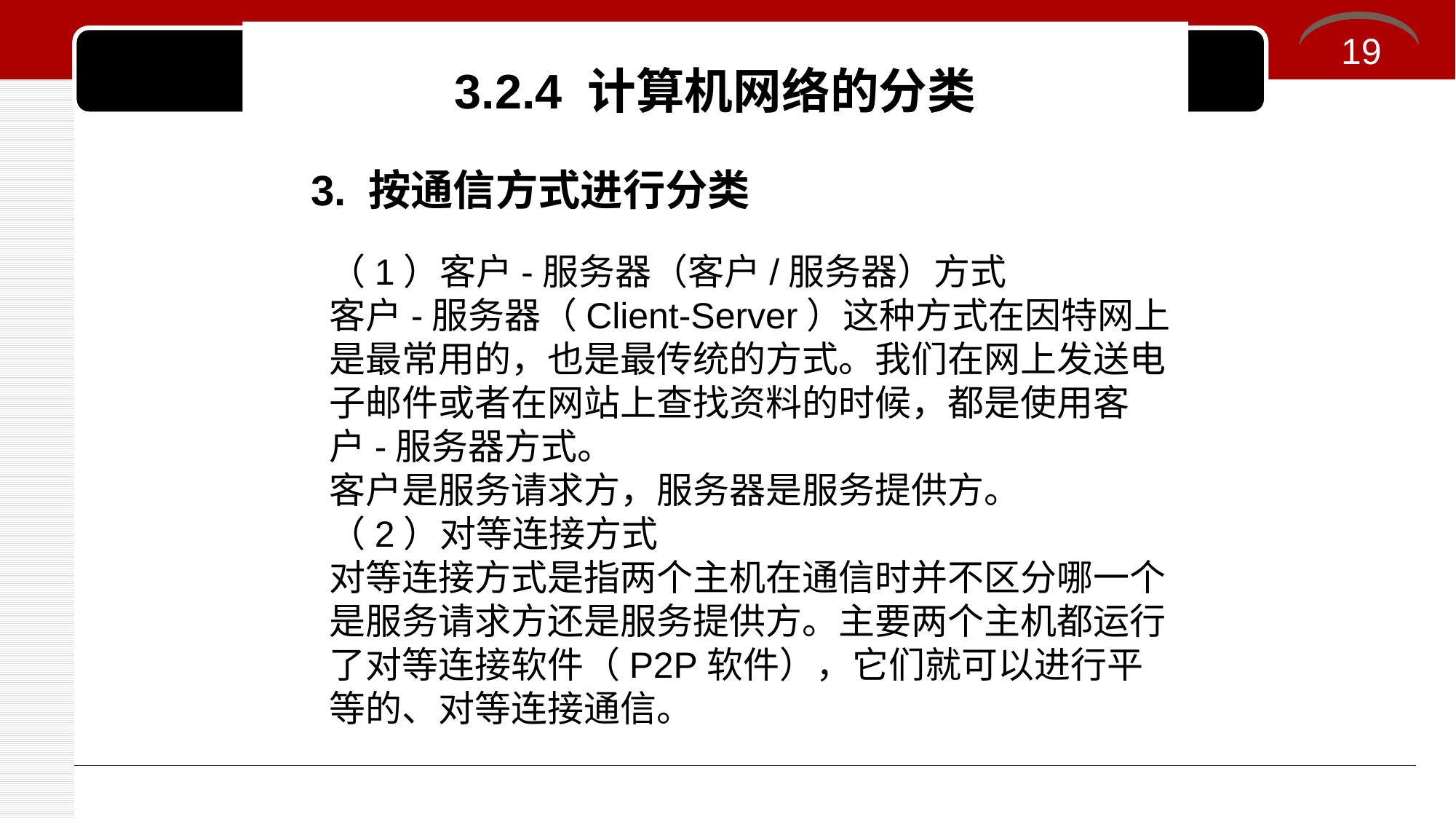

# 3.2.4 计算机网络的分类
19
3. 按通信方式进行分类
（1）客户-服务器（客户/服务器）方式
客户-服务器（Client-Server）这种方式在因特网上是最常用的，也是最传统的方式。我们在网上发送电子邮件或者在网站上查找资料的时候，都是使用客户-服务器方式。
客户是服务请求方，服务器是服务提供方。
（2）对等连接方式
对等连接方式是指两个主机在通信时并不区分哪一个是服务请求方还是服务提供方。主要两个主机都运行了对等连接软件（P2P软件），它们就可以进行平等的、对等连接通信。